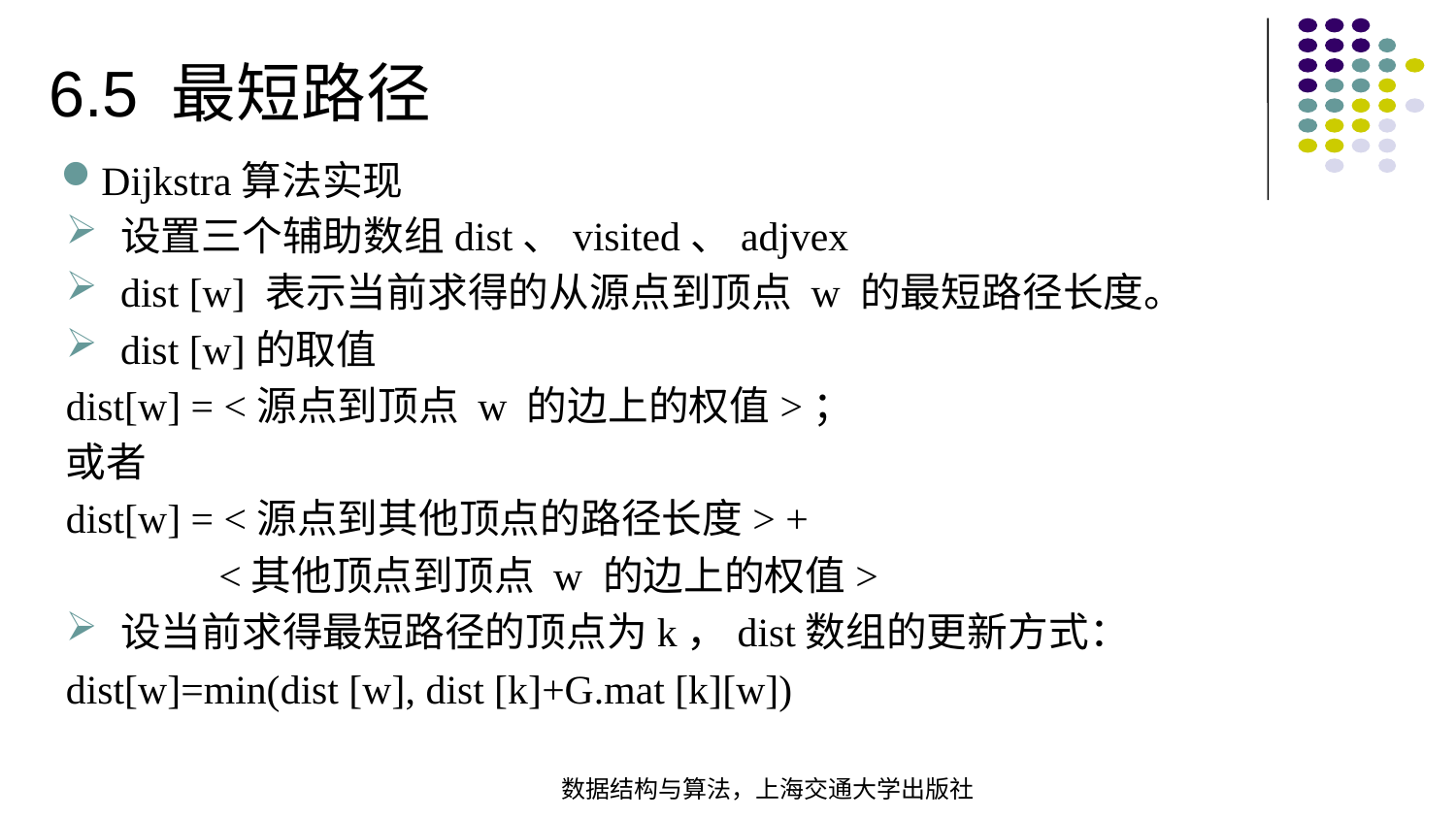

6.5 最短路径
Dijkstra算法实现
设置三个辅助数组dist、visited、adjvex
dist [w] 表示当前求得的从源点到顶点 w 的最短路径长度。
dist [w]的取值
dist[w] = <源点到顶点 w 的边上的权值>；
或者
dist[w] = <源点到其他顶点的路径长度> +
               <其他顶点到顶点 w 的边上的权值>
设当前求得最短路径的顶点为k，dist数组的更新方式：
dist[w]=min(dist [w], dist [k]+G.mat [k][w])